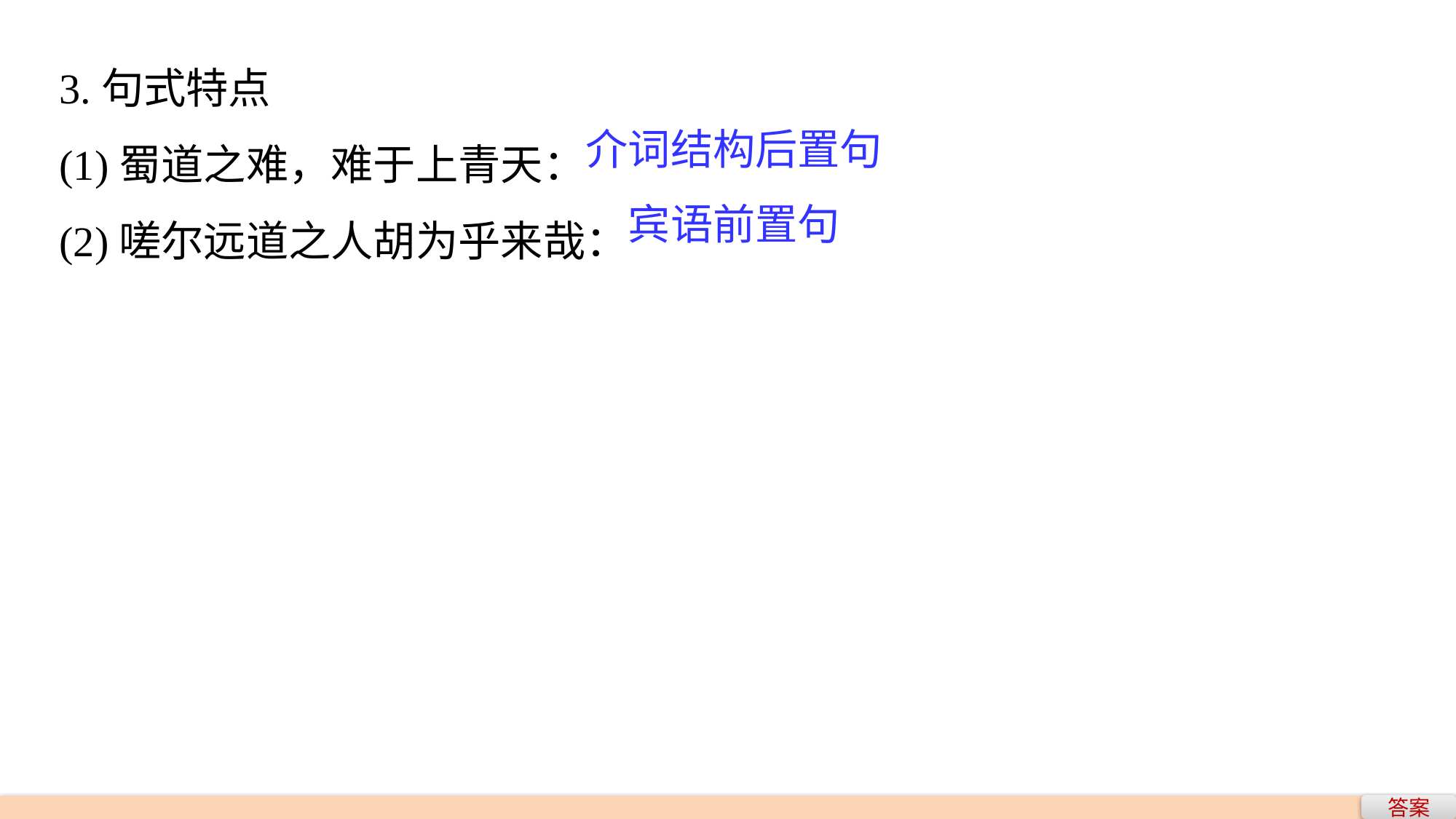

3.句式特点
(1)蜀道之难，难于上青天：
(2)嗟尔远道之人胡为乎来哉：
介词结构后置句
宾语前置句
答案